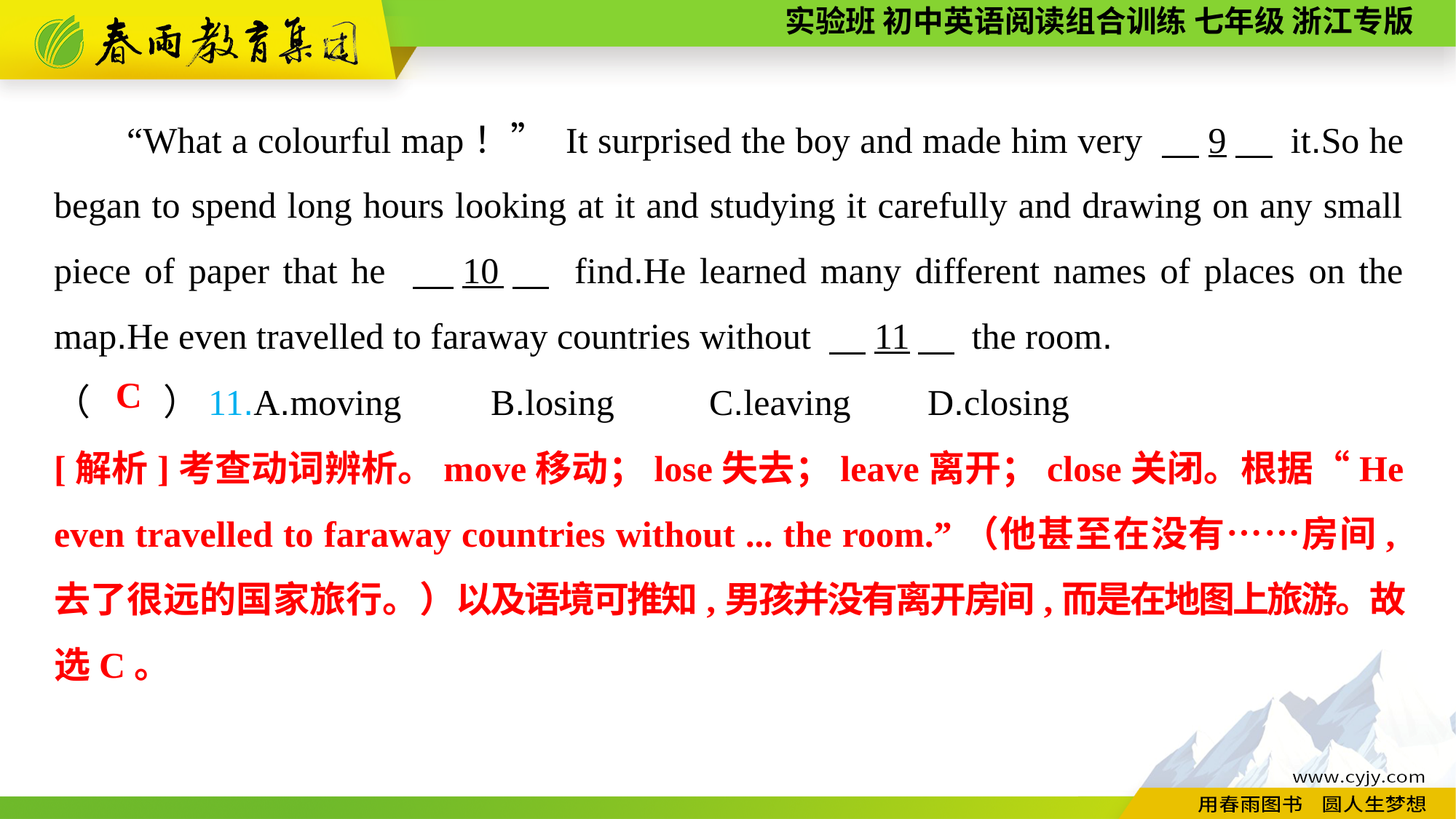

“What a colourful map！” It surprised the boy and made him very 　9　 it.So he began to spend long hours looking at it and studying it carefully and drawing on any small piece of paper that he 　10　 find.He learned many different names of places on the map.He even travelled to faraway countries without 　11　 the room.
（　　）11.A.moving	B.losing	C.leaving	D.closing
C
[解析]考查动词辨析。move移动；lose失去；leave离开；close关闭。根据“He even travelled to faraway countries without ... the room.”（他甚至在没有……房间,去了很远的国家旅行。）以及语境可推知,男孩并没有离开房间,而是在地图上旅游。故选C。